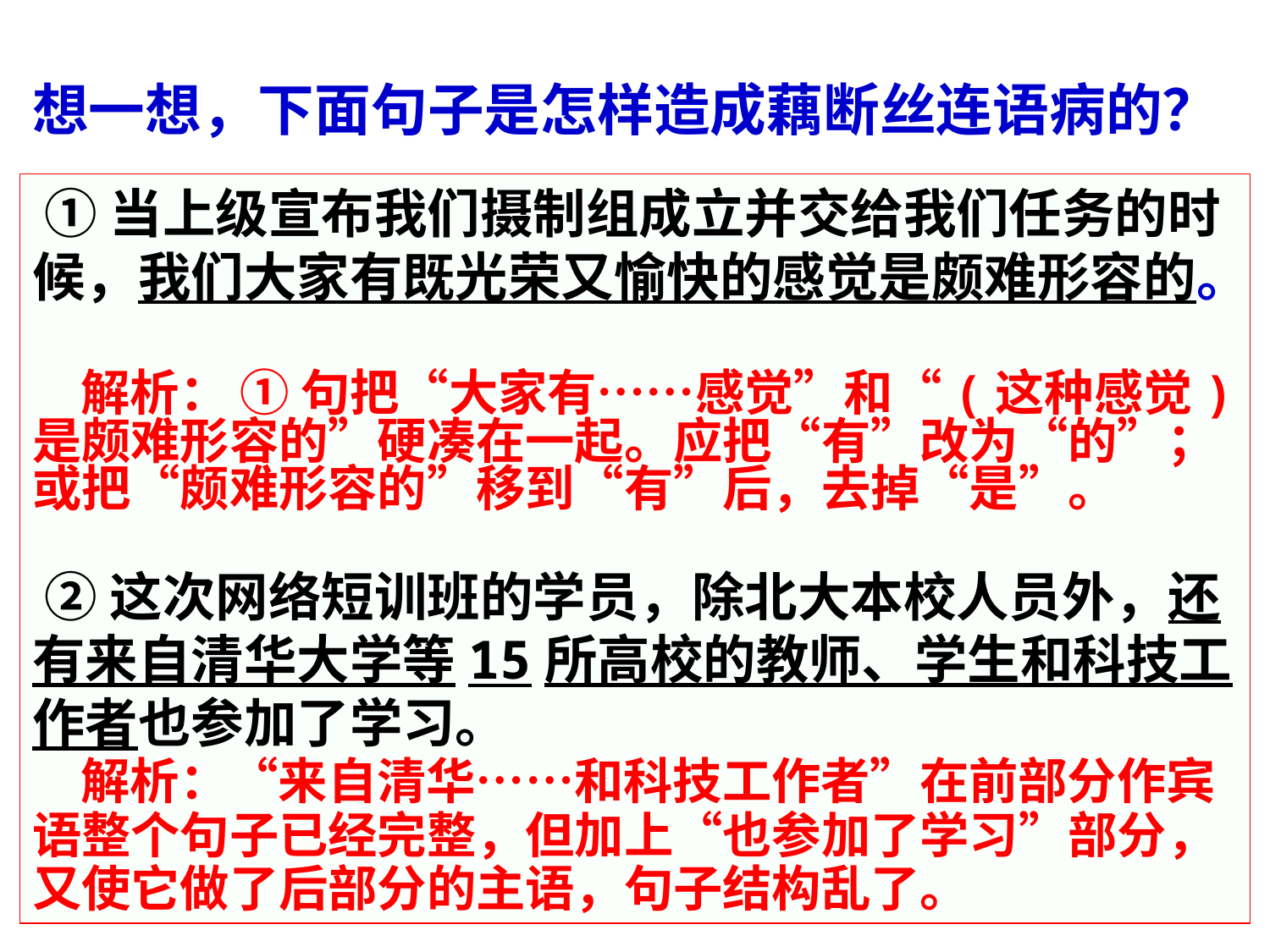

想一想，下面句子是怎样造成藕断丝连语病的？
 ①当上级宣布我们摄制组成立并交给我们任务的时候，我们大家有既光荣又愉快的感觉是颇难形容的。
   解析： ① 句把“大家有……感觉”和“(这种感觉)是颇难形容的”硬凑在一起。应把“有”改为“的”；或把“颇难形容的”移到“有”后，去掉“是”。

 ②这次网络短训班的学员，除北大本校人员外，还有来自清华大学等15所高校的教师、学生和科技工作者也参加了学习。
   解析：“来自清华……和科技工作者”在前部分作宾语整个句子已经完整，但加上“也参加了学习”部分，又使它做了后部分的主语，句子结构乱了。